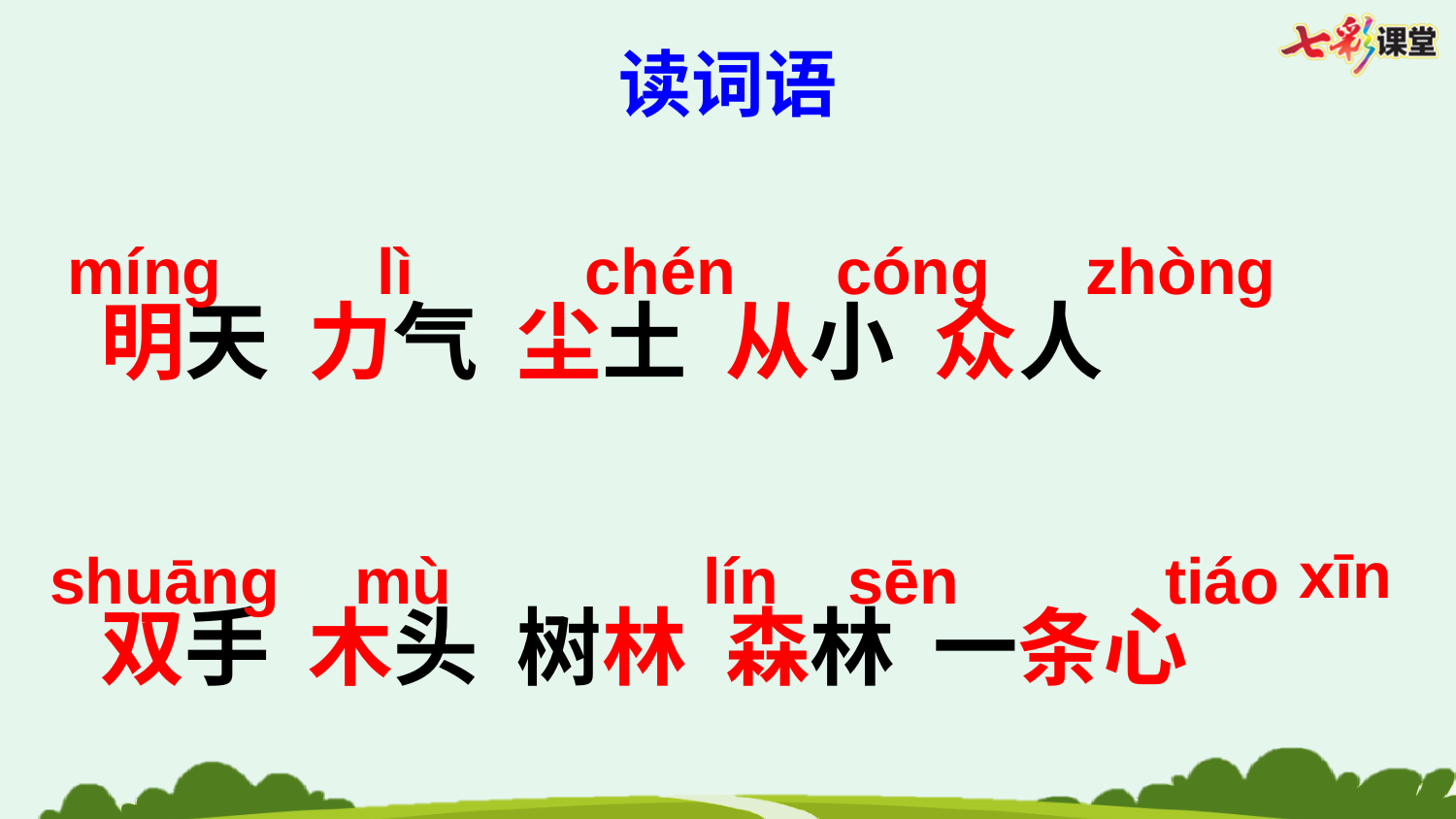

读词语
míng
lì
chén
cóng
zhòng
明天  力气  尘土  从小  众人

双手  木头  树林  森林  一条心
xīn
shuāng
mù
lín
sēn
tiáo